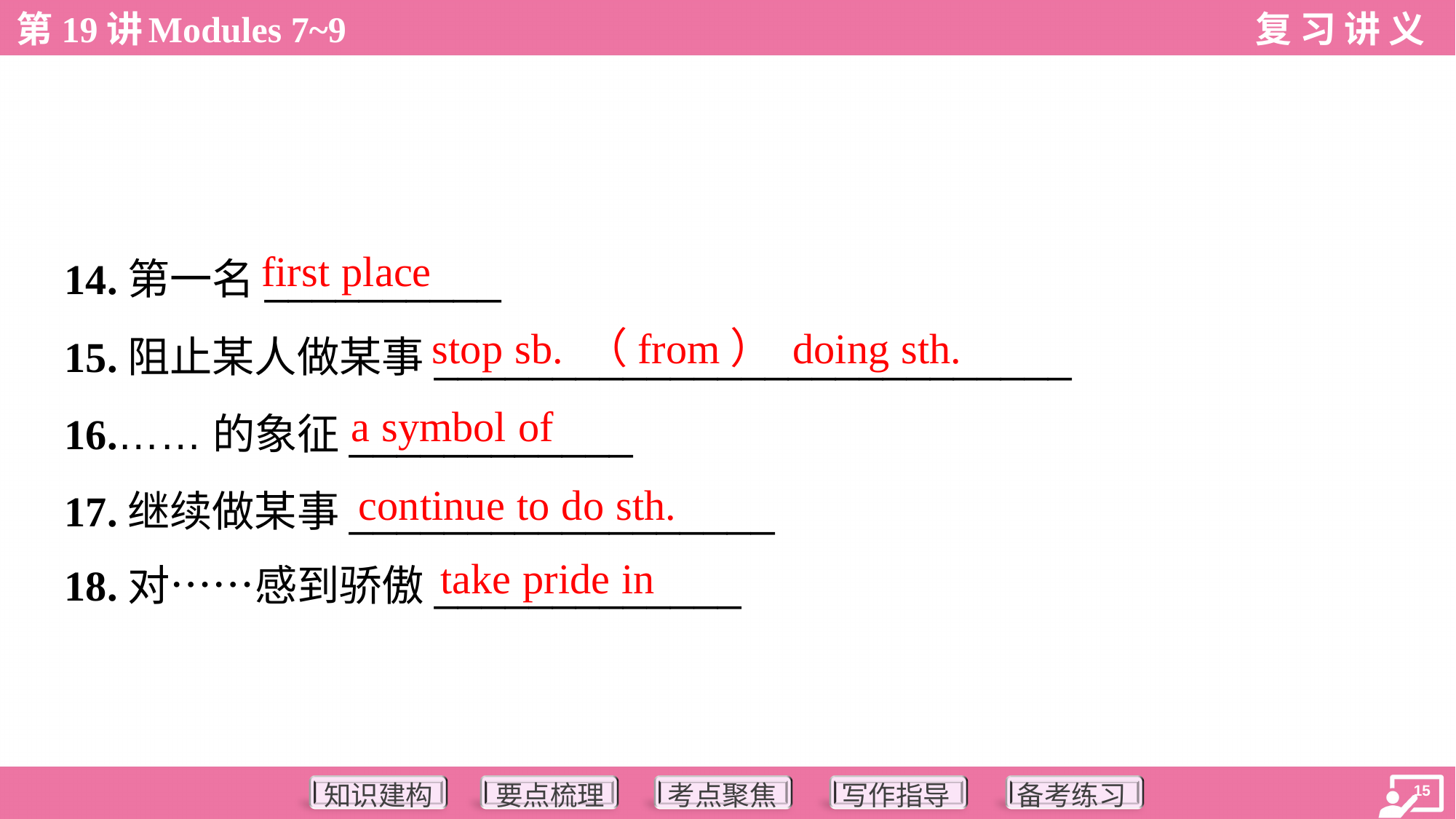

first place
14.第一名__________
15.阻止某人做某事___________________________
16.……的象征____________
17.继续做某事__________________
18.对……感到骄傲_____________
stop sb. （from） doing sth.
a symbol of
continue to do sth.
take pride in